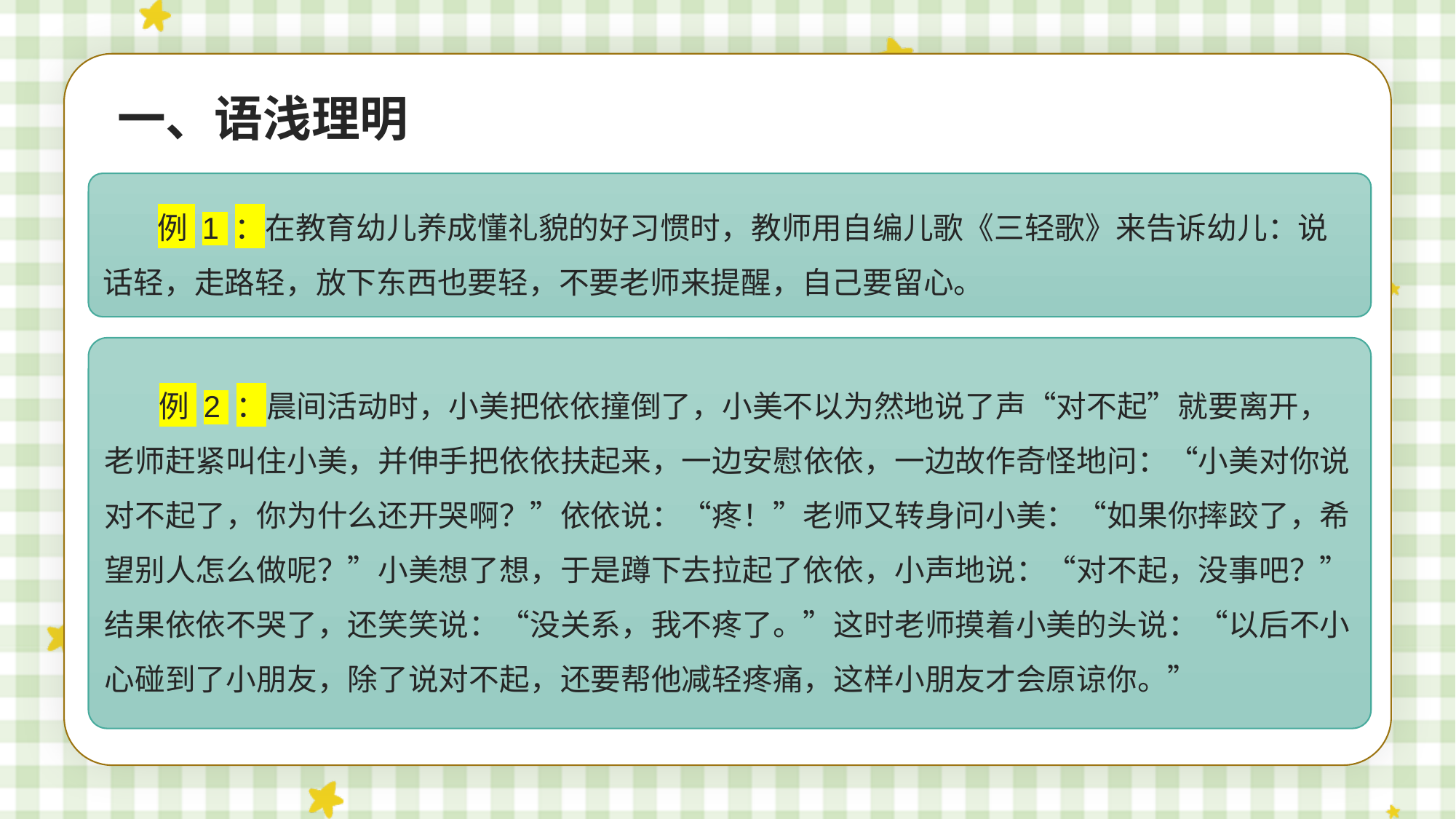

一、语浅理明
例 1 ：在教育幼儿养成懂礼貌的好习惯时，教师用自编儿歌《三轻歌》来告诉幼儿：说话轻，走路轻，放下东西也要轻，不要老师来提醒，自己要留心。
例 2 ：晨间活动时，小美把依依撞倒了，小美不以为然地说了声“对不起”就要离开，老师赶紧叫住小美，并伸手把依依扶起来，一边安慰依依，一边故作奇怪地问：“小美对你说对不起了，你为什么还开哭啊？”依依说：“疼！”老师又转身问小美：“如果你摔跤了，希望别人怎么做呢？”小美想了想，于是蹲下去拉起了依依，小声地说：“对不起，没事吧？”结果依依不哭了，还笑笑说：“没关系，我不疼了。”这时老师摸着小美的头说：“以后不小心碰到了小朋友，除了说对不起，还要帮他减轻疼痛，这样小朋友才会原谅你。”